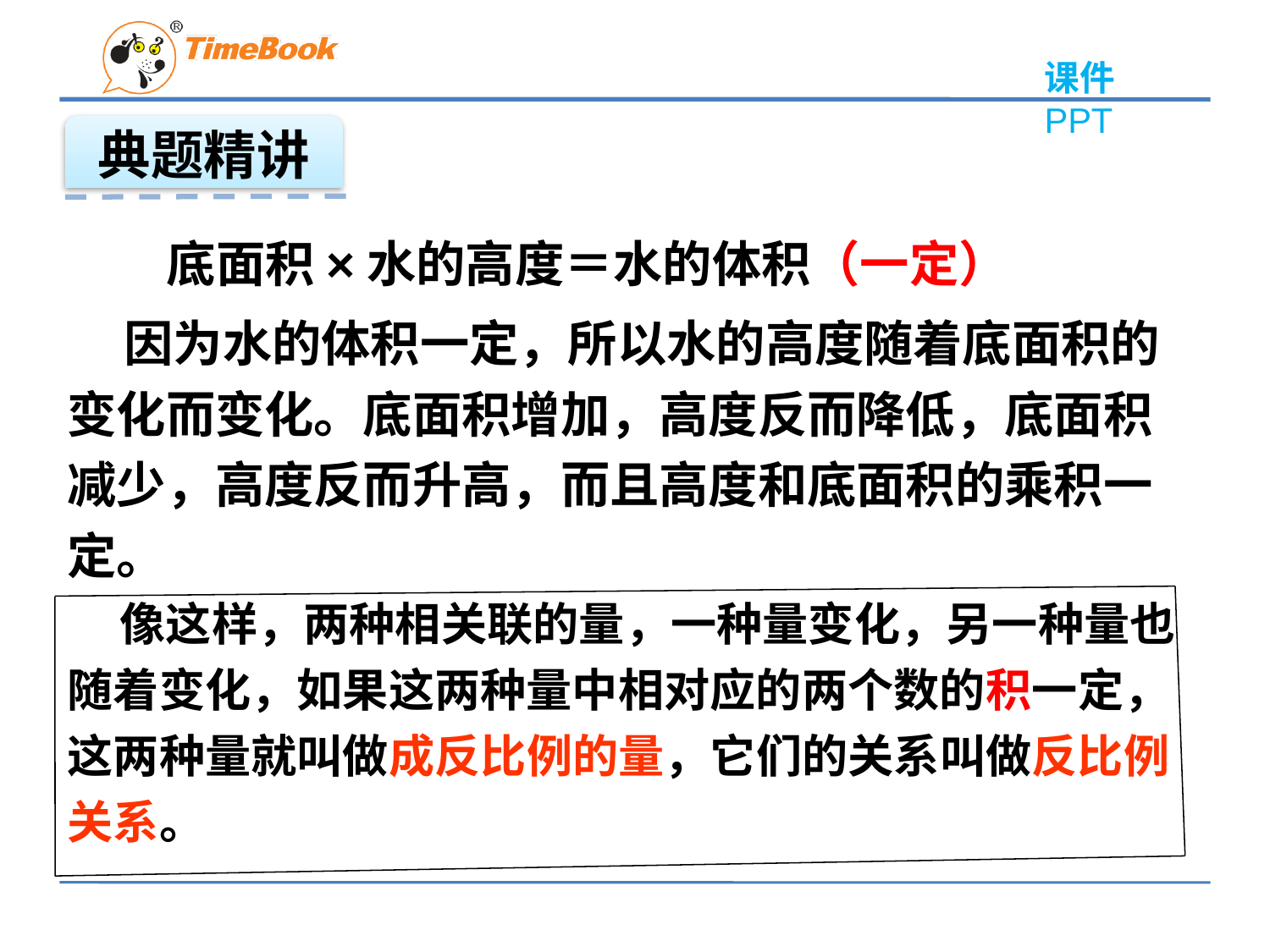

典题精讲
底面积×水的高度＝水的体积（一定）
    因为水的体积一定，所以水的高度随着底面积的变化而变化。底面积增加，高度反而降低，底面积减少，高度反而升高，而且高度和底面积的乘积一定。
    像这样，两种相关联的量，一种量变化，另一种量也随着变化，如果这两种量中相对应的两个数的积一定，这两种量就叫做成反比例的量，它们的关系叫做反比例关系。